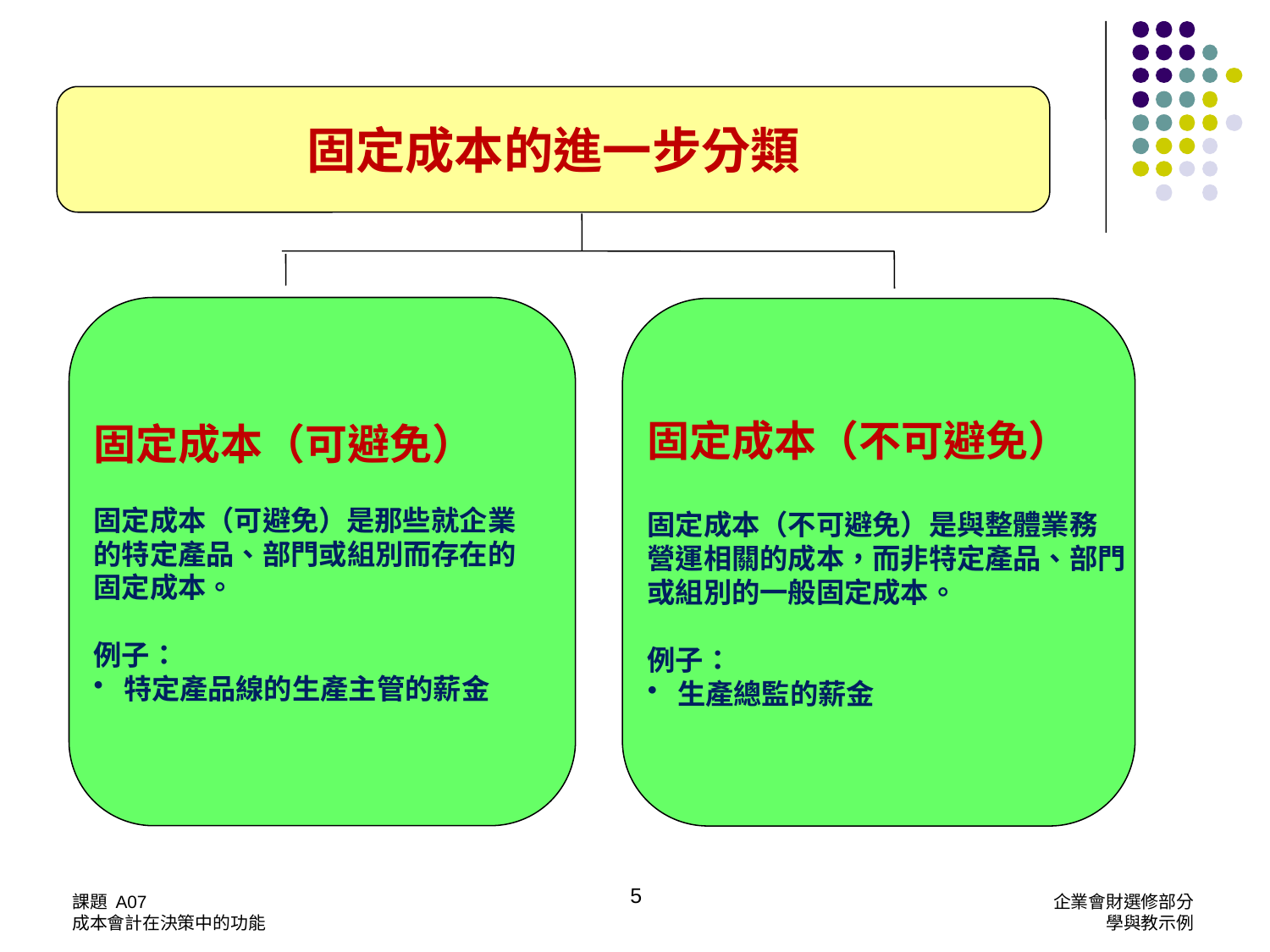

固定成本的進一步分類

固定成本（可避免）

固定成本（可避免）是那些就企業
的特定產品、部門或組別而存在的
固定成本。

例子：
特定產品線的生產主管的薪金
固定成本（不可避免）

固定成本（不可避免）是與整體業務
營運相關的成本，而非特定產品、部門
或組別的一般固定成本。

例子：
生產總監的薪金

5